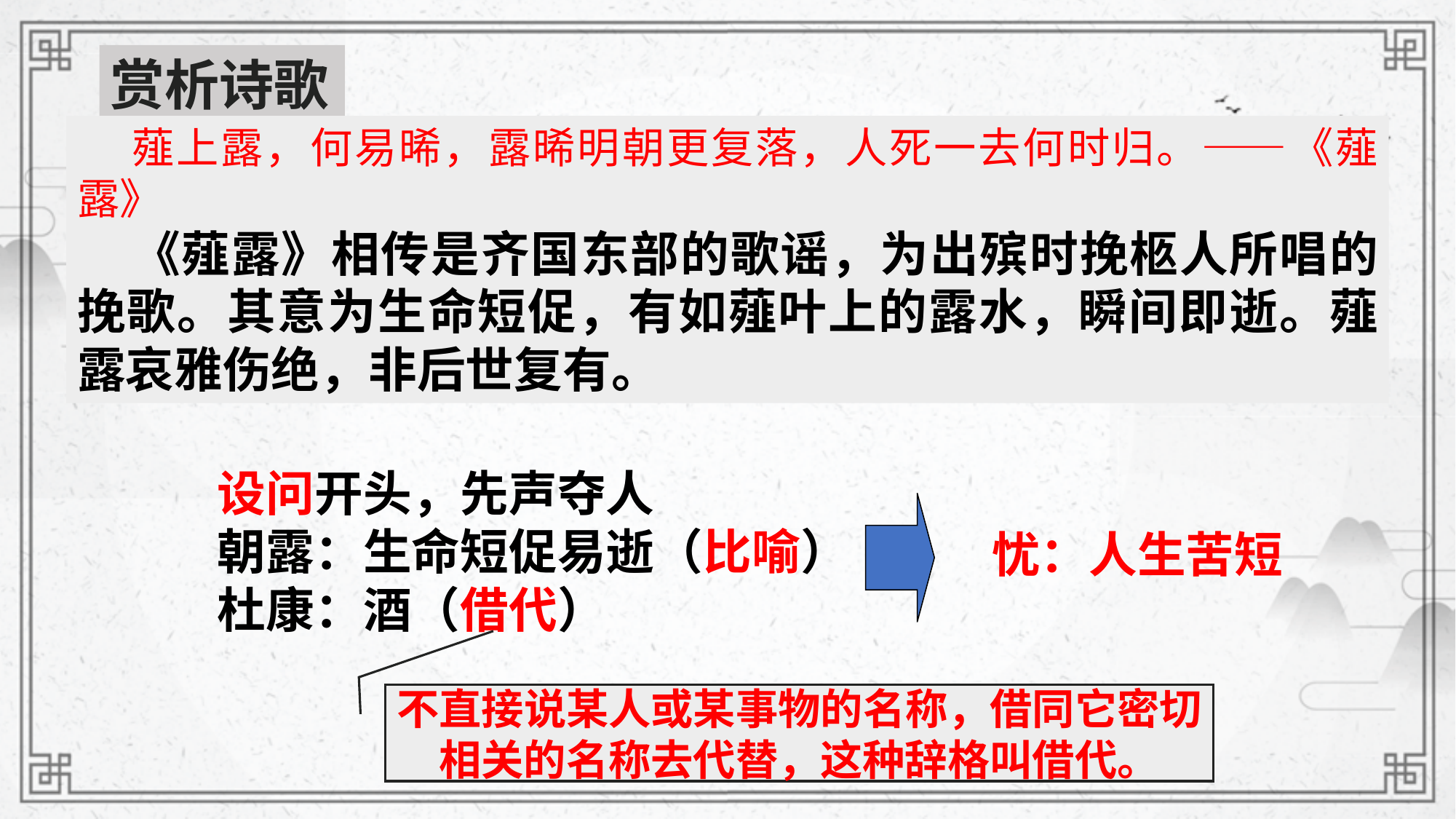

赏析诗歌
薤上露，何易晞，露晞明朝更复落，人死一去何时归。——《薤露》
《薤露》相传是齐国东部的歌谣，为出殡时挽柩人所唱的挽歌。其意为生命短促，有如薤叶上的露水，瞬间即逝。薤露哀雅伤绝，非后世复有。

   对酒当歌，人生几何！譬如朝露，去日苦多。
   慨当以慷，忧思难忘。何以解忧？唯有杜康。
作者运用怎样的手法表达怎样的情感？
设问开头，先声夺人
朝露：生命短促易逝（比喻）
杜康：酒（借代）
忧：人生苦短

不直接说某人或某事物的名称，借同它密切相关的名称去代替，这种辞格叫借代。